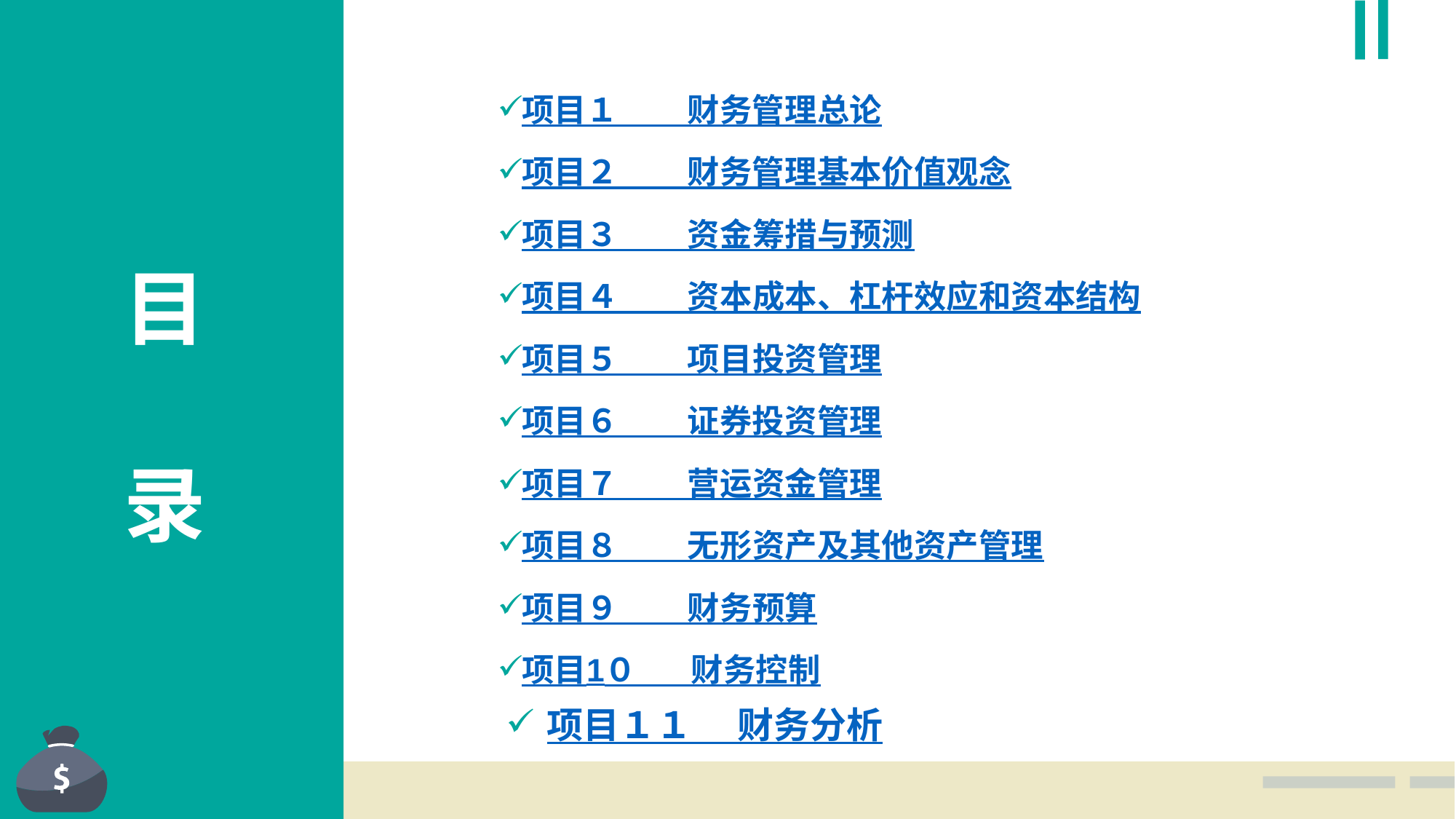

项目１　     财务管理总论
项目２　     财务管理基本价值观念
项目３　     资金筹措与预测
目

录
项目４　     资本成本、杠杆效应和资本结构
项目５　     项目投资管理
项目６　     证券投资管理
项目７　     营运资金管理
项目８　     无形资产及其他资产管理
项目９　     财务预算
项目1０　   财务控制
项目１１　 财务分析